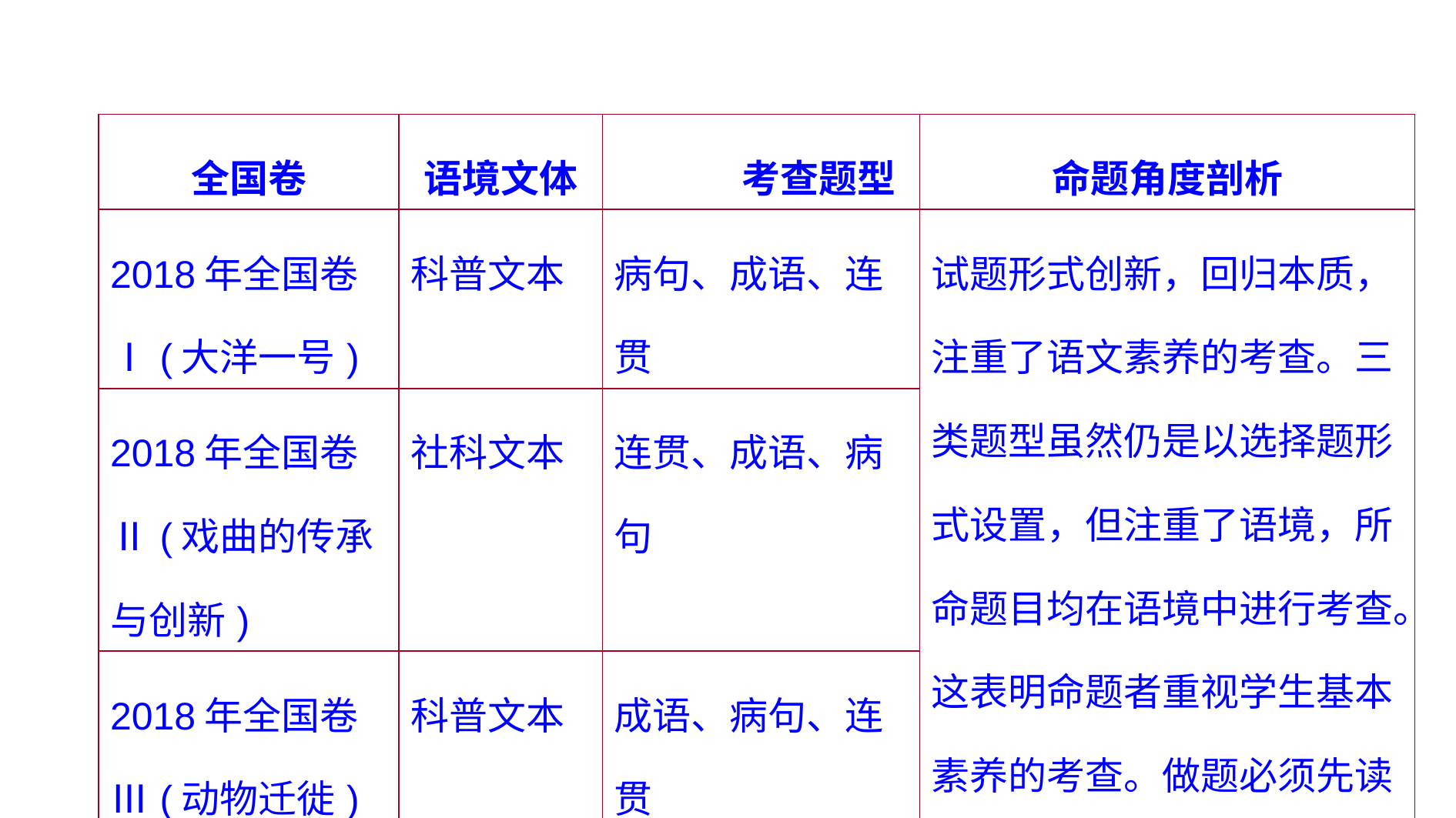

| 全国卷 | 语境文体 | 考查题型 | 命题角度剖析 |
| --- | --- | --- | --- |
| 2018年全国卷Ⅰ(大洋一号) | 科普文本 | 病句、成语、连贯 | 试题形式创新，回归本质，注重了语文素养的考查。三类题型虽然仍是以选择题形式设置，但注重了语境，所命题目均在语境中进行考查。这表明命题者重视学生基本素养的考查。做题必须先读懂文意，再做出判断。 |
| 2018年全国卷Ⅱ(戏曲的传承与创新) | 社科文本 | 连贯、成语、病句 |  |
| 2018年全国卷Ⅲ(动物迁徙) | 科普文本 | 成语、病句、连贯 |  |